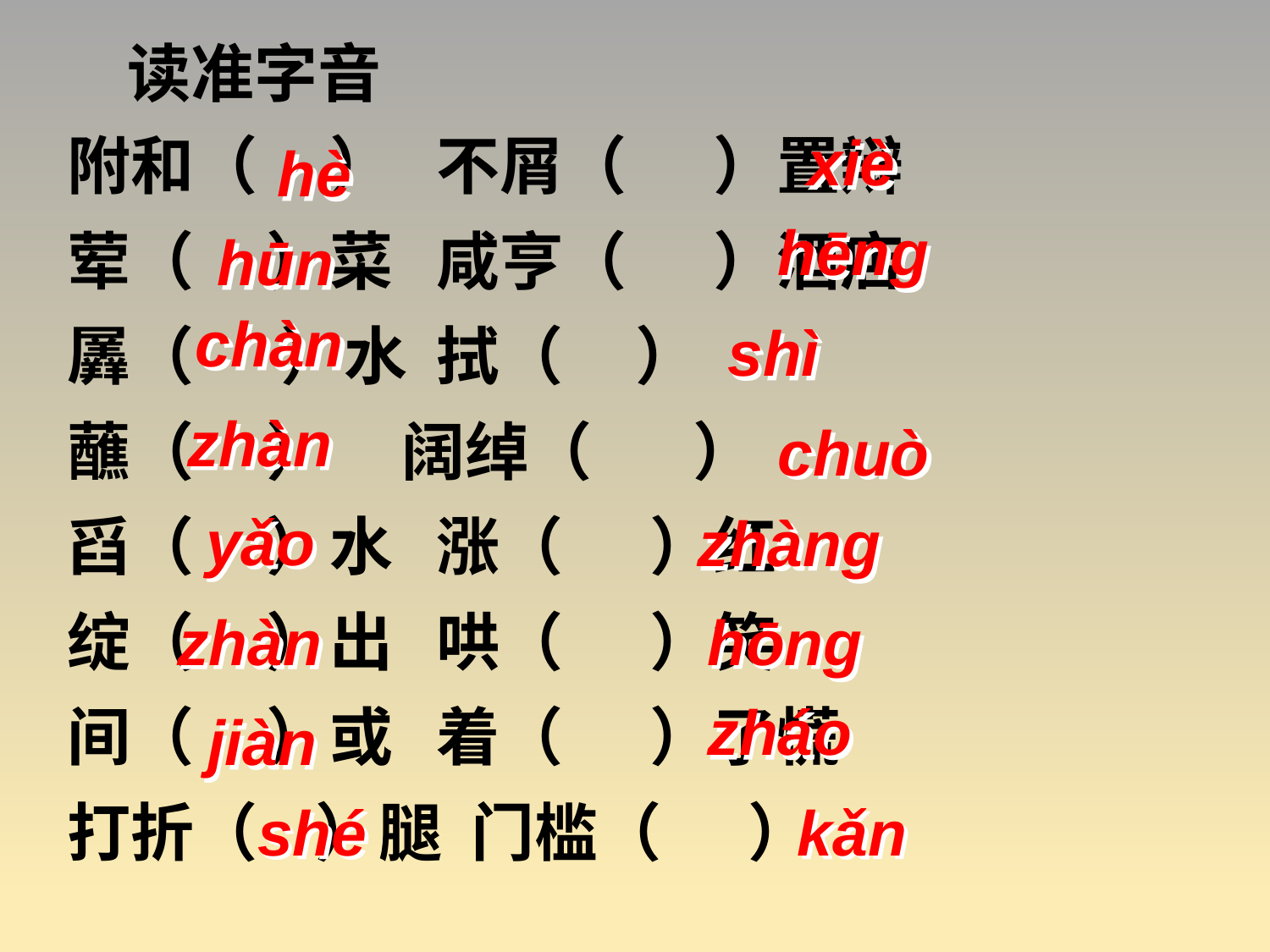

读准字音
附和（     ）   不屑（      ）置辩
荤（     ）菜   咸亨（      ）酒店
羼（      ）水  拭（     ）
蘸（     ）     阔绰（       ）
舀（     ）水   涨（      ）红
绽（     ）出   哄（      ）笑
间（     ）或   着（      ）了慌
打折（    ）腿  门槛（      ）
xiè
hè
hēng
hūn
chàn
shì
zhàn
chuò
yǎo
zhàng
zhàn
hōng
zháo
jiàn
shé
kǎn